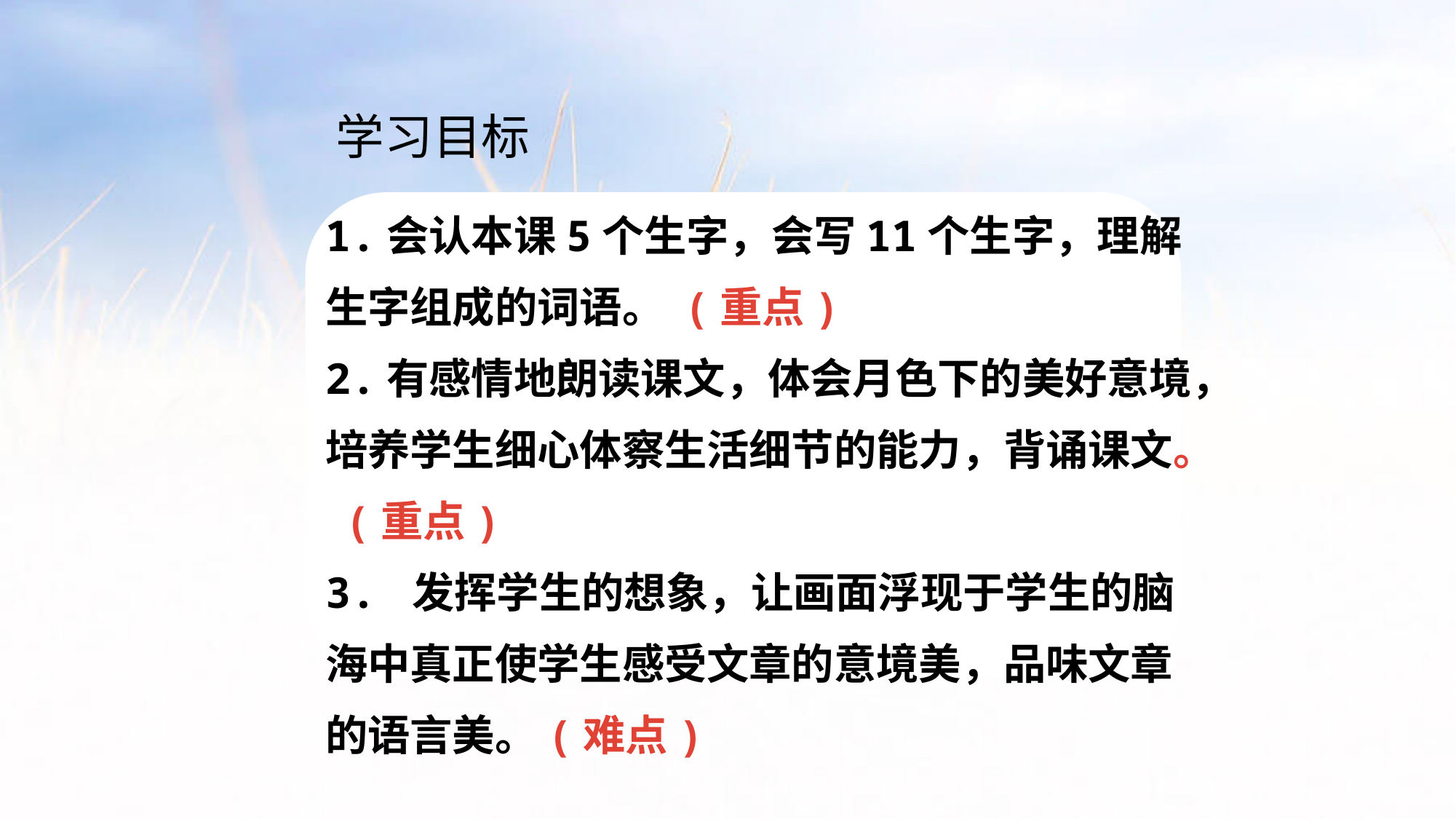

学习目标
1.会认本课5个生字，会写11个生字，理解生字组成的词语。 (重点)
2.有感情地朗读课文，体会月色下的美好意境，培养学生细心体察生活细节的能力，背诵课文。 (重点)
3. 发挥学生的想象，让画面浮现于学生的脑海中真正使学生感受文章的意境美，品味文章的语言美。(难点)